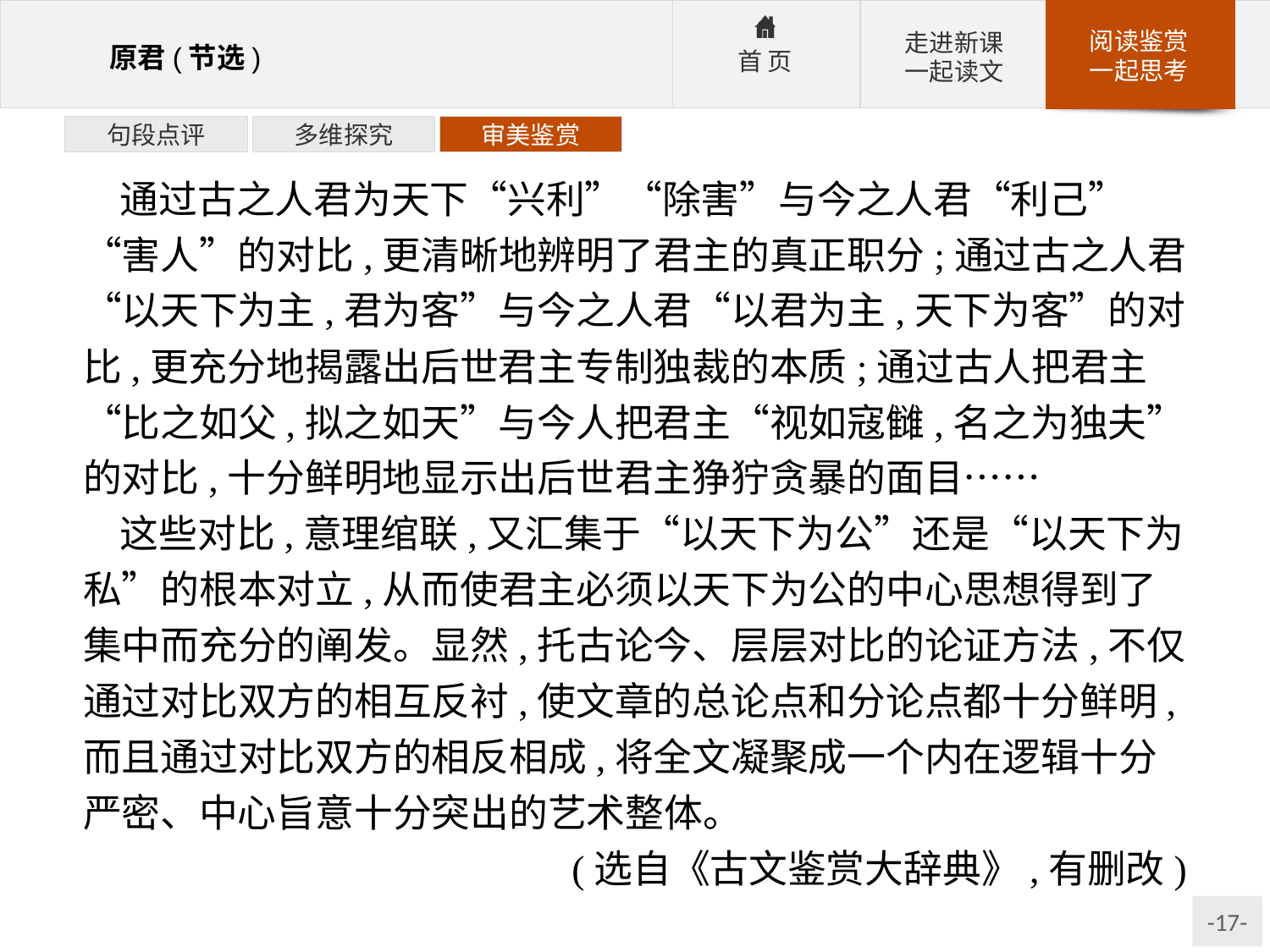

句段点评
多维探究
审美鉴赏
通过古之人君为天下“兴利”“除害”与今之人君“利己”“害人”的对比,更清晰地辨明了君主的真正职分;通过古之人君“以天下为主,君为客”与今之人君“以君为主,天下为客”的对比,更充分地揭露出后世君主专制独裁的本质;通过古人把君主“比之如父,拟之如天”与今人把君主“视如寇雠,名之为独夫”的对比,十分鲜明地显示出后世君主狰狞贪暴的面目……
这些对比,意理绾联,又汇集于“以天下为公”还是“以天下为私”的根本对立,从而使君主必须以天下为公的中心思想得到了集中而充分的阐发。显然,托古论今、层层对比的论证方法,不仅通过对比双方的相互反衬,使文章的总论点和分论点都十分鲜明,而且通过对比双方的相反相成,将全文凝聚成一个内在逻辑十分严密、中心旨意十分突出的艺术整体。
(选自《古文鉴赏大辞典》,有删改)